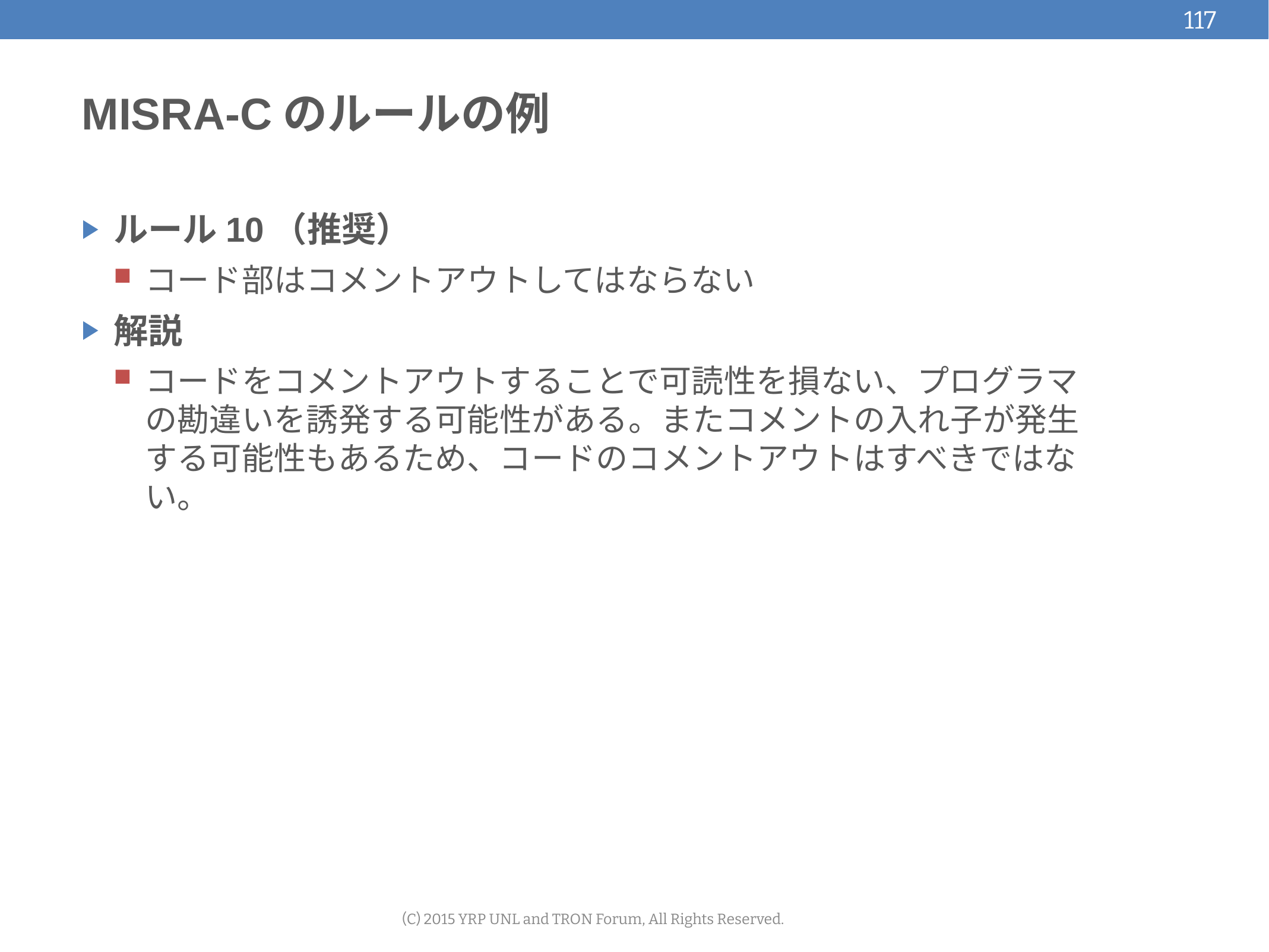

117
# MISRA-Cのルールの例
ルール10（推奨）
コード部はコメントアウトしてはならない
解説
コードをコメントアウトすることで可読性を損ない、プログラマの勘違いを誘発する可能性がある。またコメントの入れ子が発生する可能性もあるため、コードのコメントアウトはすべきではない。
(C) 2015 YRP UNL and TRON Forum, All Rights Reserved.